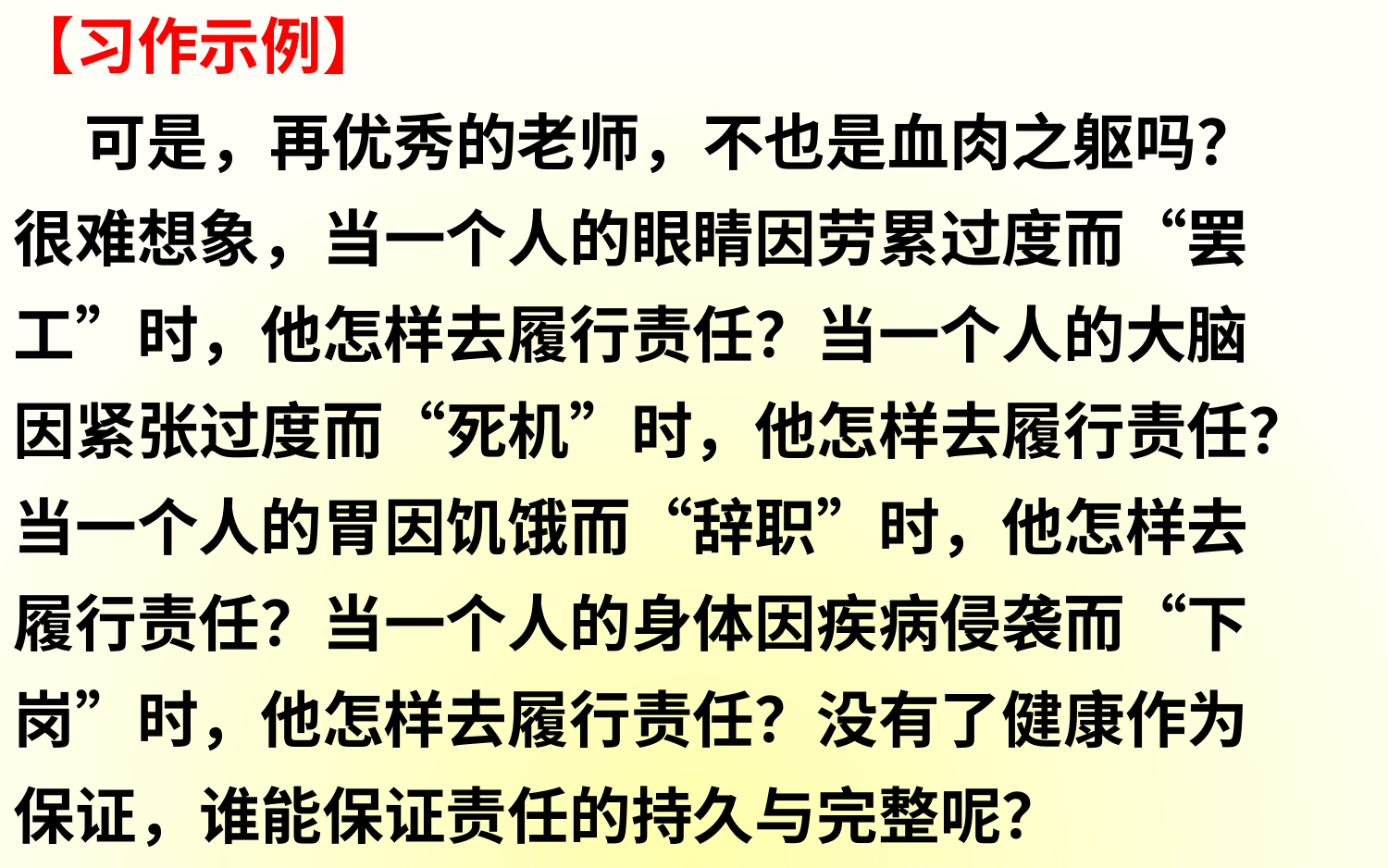

【习作示例】
    可是，再优秀的老师，不也是血肉之躯吗？很难想象，当一个人的眼睛因劳累过度而“罢工”时，他怎样去履行责任？当一个人的大脑因紧张过度而“死机”时，他怎样去履行责任？当一个人的胃因饥饿而“辞职”时，他怎样去履行责任？当一个人的身体因疾病侵袭而“下岗”时，他怎样去履行责任？没有了健康作为保证，谁能保证责任的持久与完整呢？